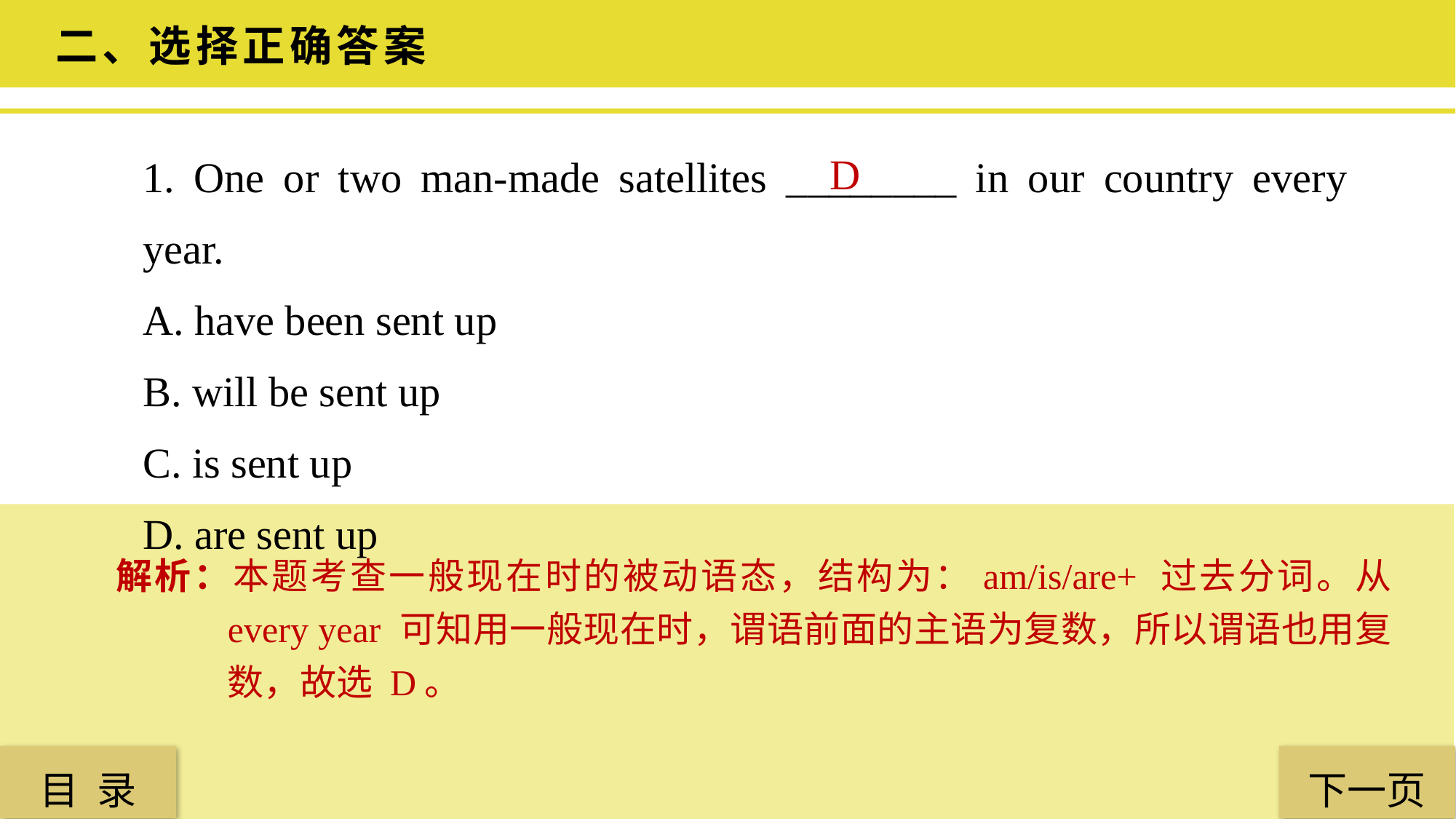

二、选择正确答案
1. One or two man-made satellites ________ in our country every year.
A. have been sent up
B. will be sent up
C. is sent up
D. are sent up
D
解析：本题考查一般现在时的被动语态，结构为：am/is/are+ 过去分词。从 every year 可知用一般现在时，谓语前面的主语为复数，所以谓语也用复数，故选 D。